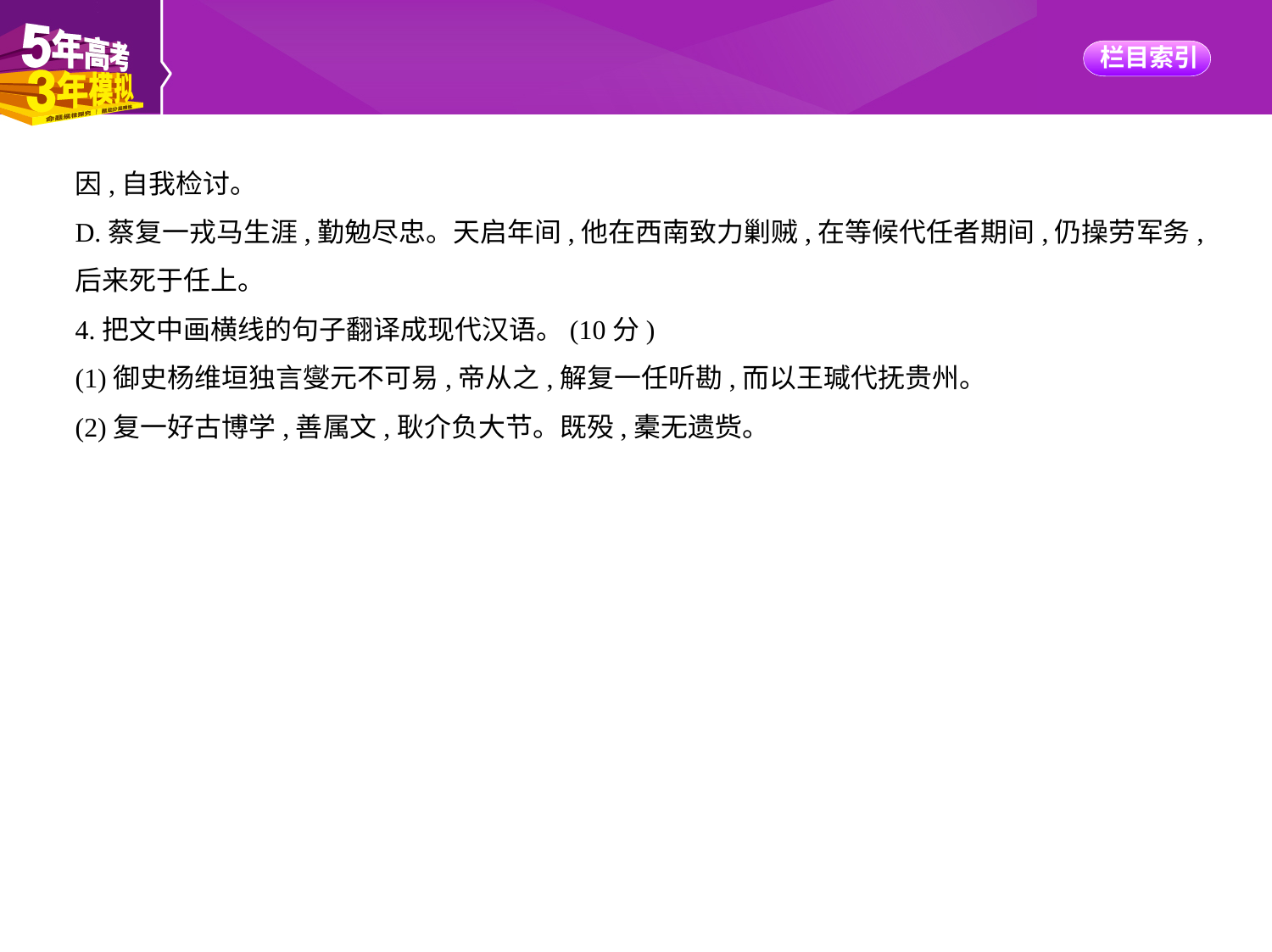

因,自我检讨。
D.蔡复一戎马生涯,勤勉尽忠。天启年间,他在西南致力剿贼,在等候代任者期间,仍操劳军务,
后来死于任上。
4.把文中画横线的句子翻译成现代汉语。(10分)
(1)御史杨维垣独言燮元不可易,帝从之,解复一任听勘,而以王瑊代抚贵州。
(2)复一好古博学,善属文,耿介负大节。既殁,橐无遗赀。